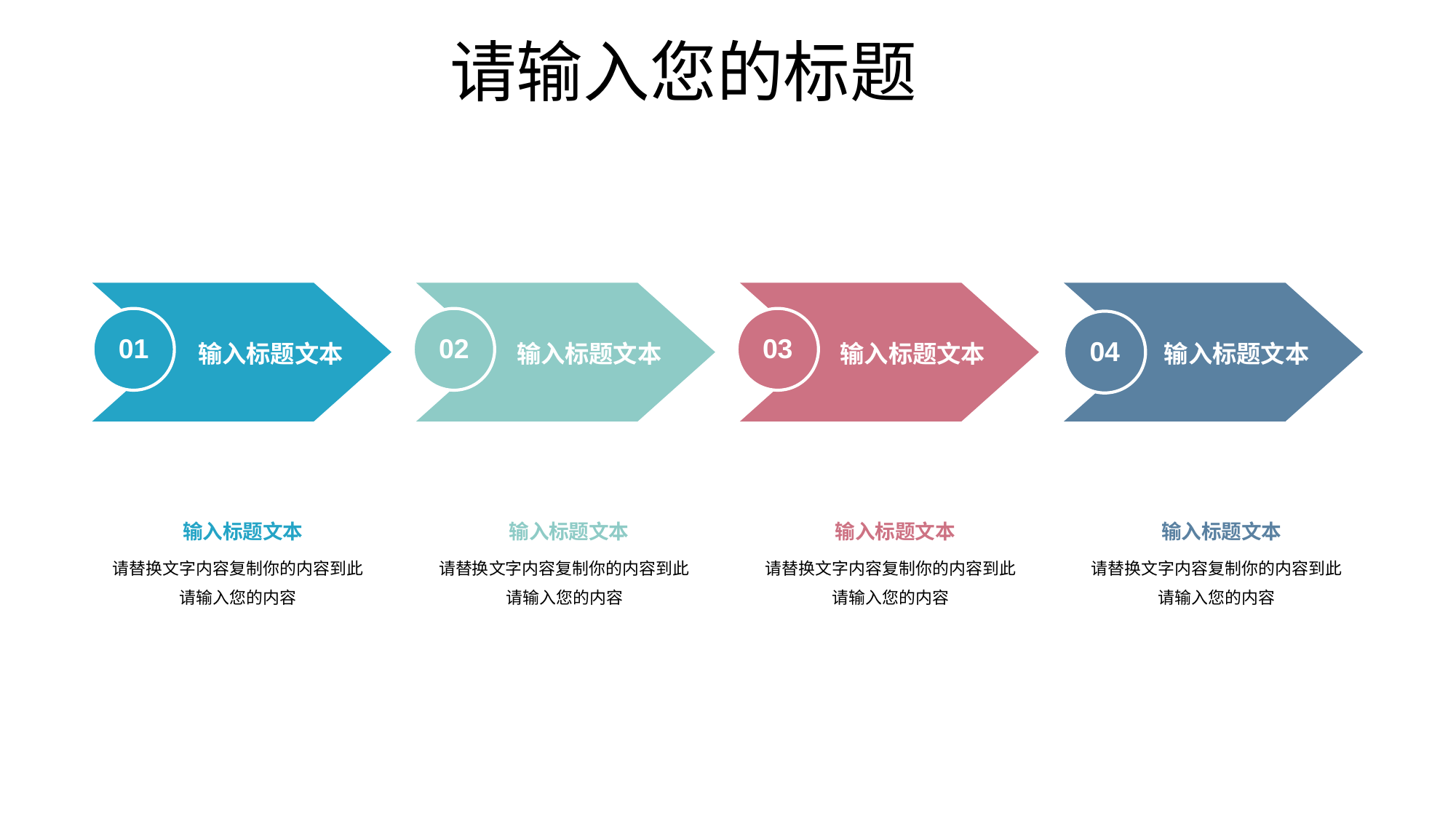

输入标题文本
01
 输入标题文本
02
 输入标题文本
03
 输入标题文本
04
 输入标题文本
请替换文字内容复制你的内容到此
请输入您的内容
 输入标题文本
请替换文字内容复制你的内容到此
请输入您的内容
 输入标题文本
请替换文字内容复制你的内容到此
请输入您的内容
 输入标题文本
请替换文字内容复制你的内容到此
请输入您的内容